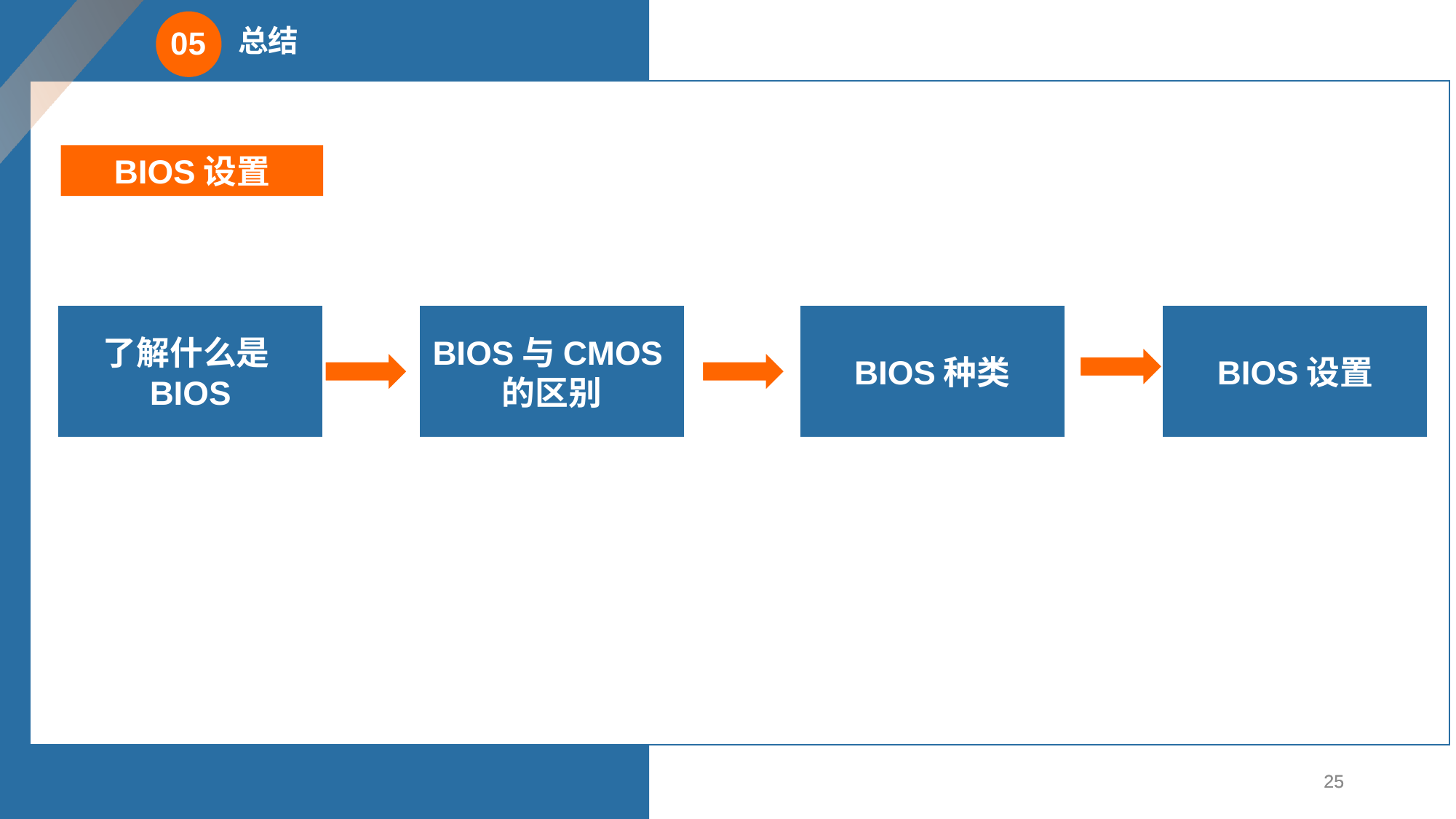

总结
05
BIOS设置
了解什么是BIOS
BIOS与CMOS的区别
BIOS种类
BIOS设置